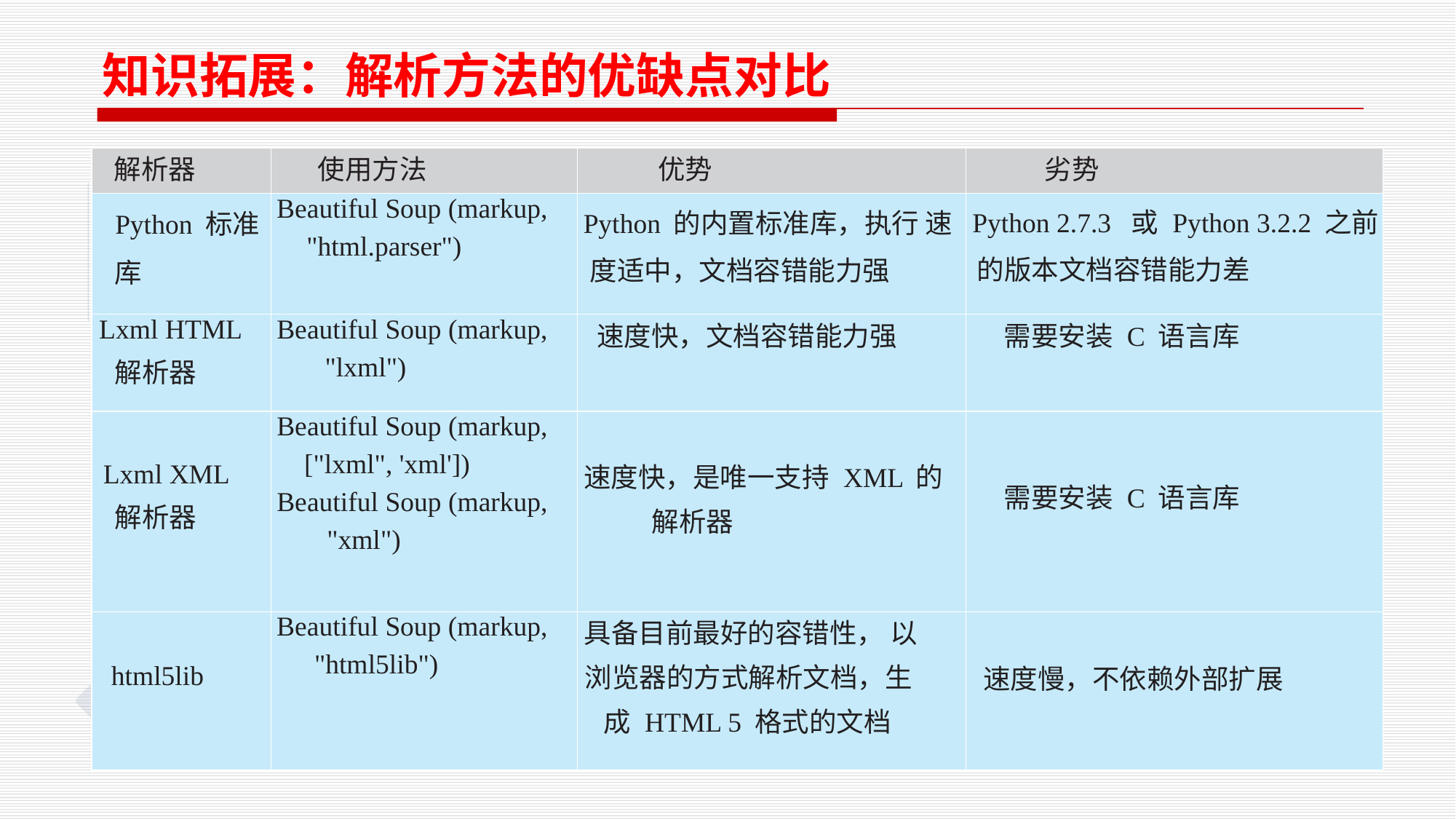

知识拓展：解析方法的优缺点对比
| 解析器 | 使用方法 | 优势 | 劣势 |
| --- | --- | --- | --- |
| Python 标准库 | Beautiful Soup (markup, "html.parser") | Python 的内置标准库，执行 速度适中，文档容错能力强 | Python 2.7.3 或 Python 3.2.2 之前的版本文档容错能力差 |
| Lxml HTML 解析器 | Beautiful Soup (markup, "lxml") | 速度快，文档容错能力强 | 需要安装 C 语言库 |
| Lxml XML 解析器 | Beautiful Soup (markup, ["lxml", 'xml']) Beautiful Soup (markup, "xml") | 速度快，是唯一支持 XML 的 解析器 | 需要安装 C 语言库 |
| html5lib | Beautiful Soup (markup, "html5lib") | 具备目前最好的容错性， 以 浏览器的方式解析文档，生 成 HTML 5 格式的文档 | 速度慢，不依赖外部扩展 |